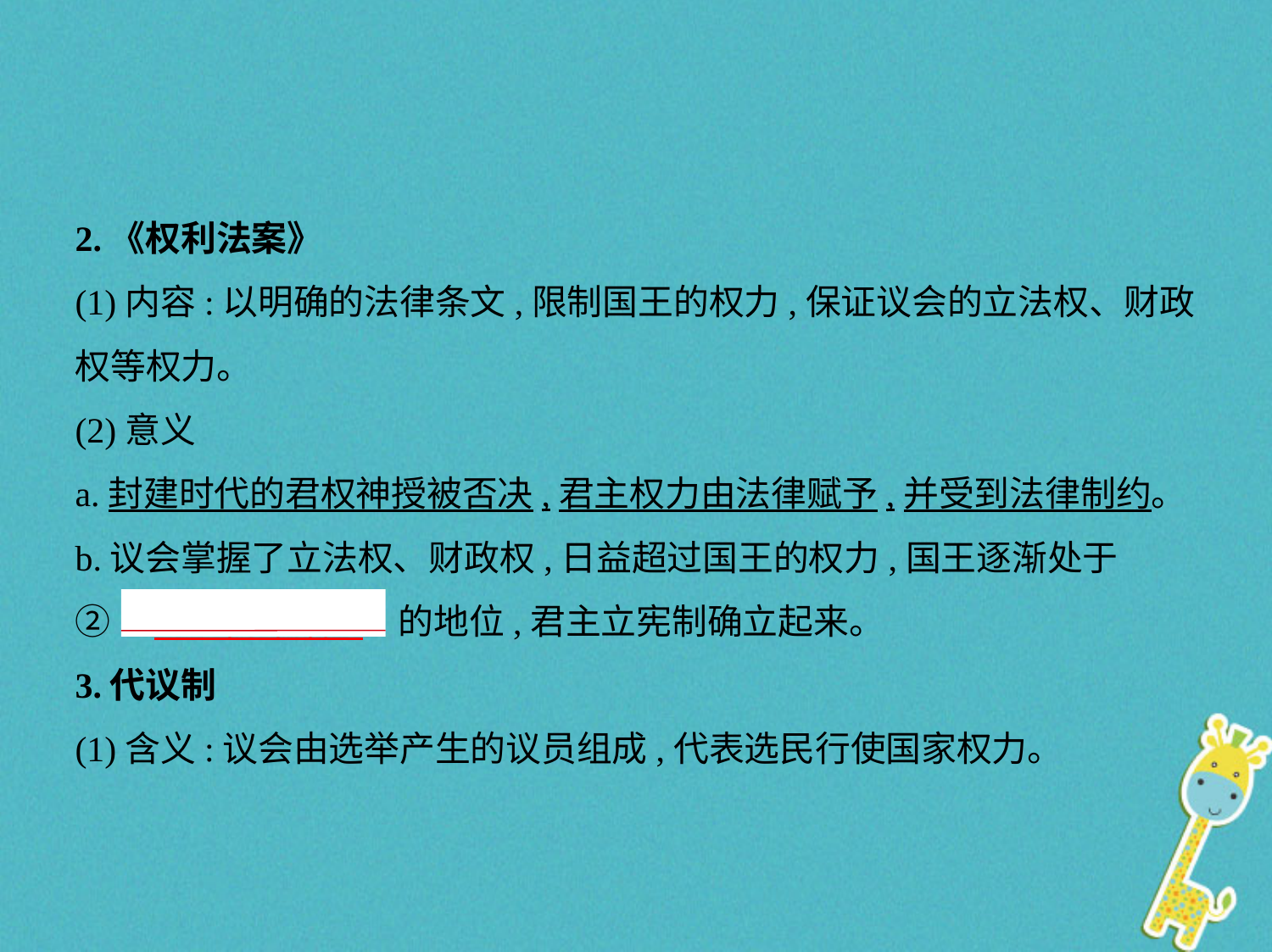

2.《权利法案》
(1)内容:以明确的法律条文,限制国王的权力,保证议会的立法权、财政
权等权力。
(2)意义
a.封建时代的君权神授被否决,君主权力由法律赋予,并受到法律制约。
b.议会掌握了立法权、财政权,日益超过国王的权力,国王逐渐处于
②“　统而不治    ”的地位,君主立宪制确立起来。
3.代议制
(1)含义:议会由选举产生的议员组成,代表选民行使国家权力。